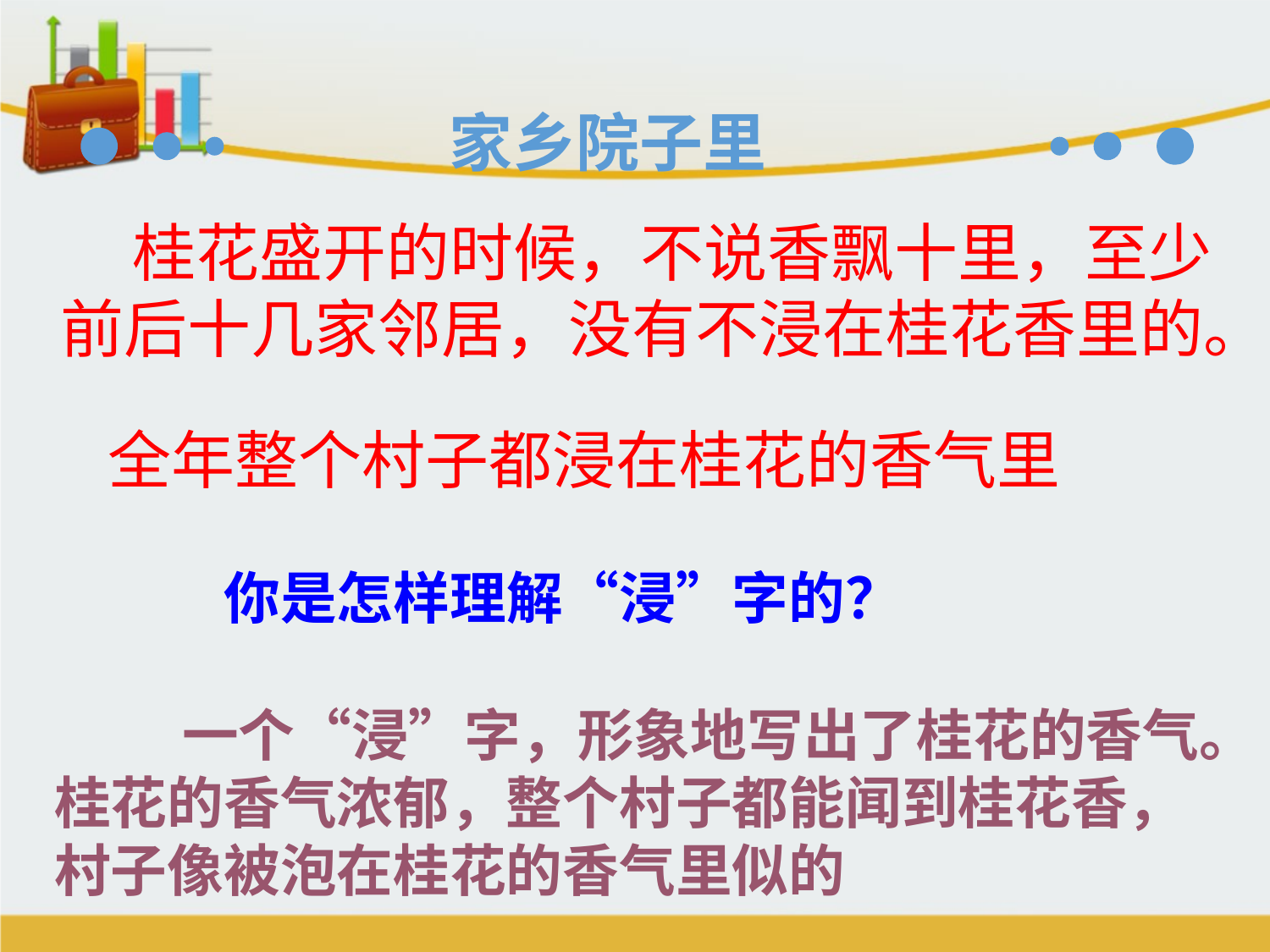

# 家乡院子里
    桂花盛开的时候，不说香飘十里，至少前后十几家邻居，没有不浸在桂花香里的。
全年整个村子都浸在桂花的香气里
 你是怎样理解“浸”字的？
         一个“浸”字，形象地写出了桂花的香气。桂花的香气浓郁，整个村子都能闻到桂花香，村子像被泡在桂花的香气里似的